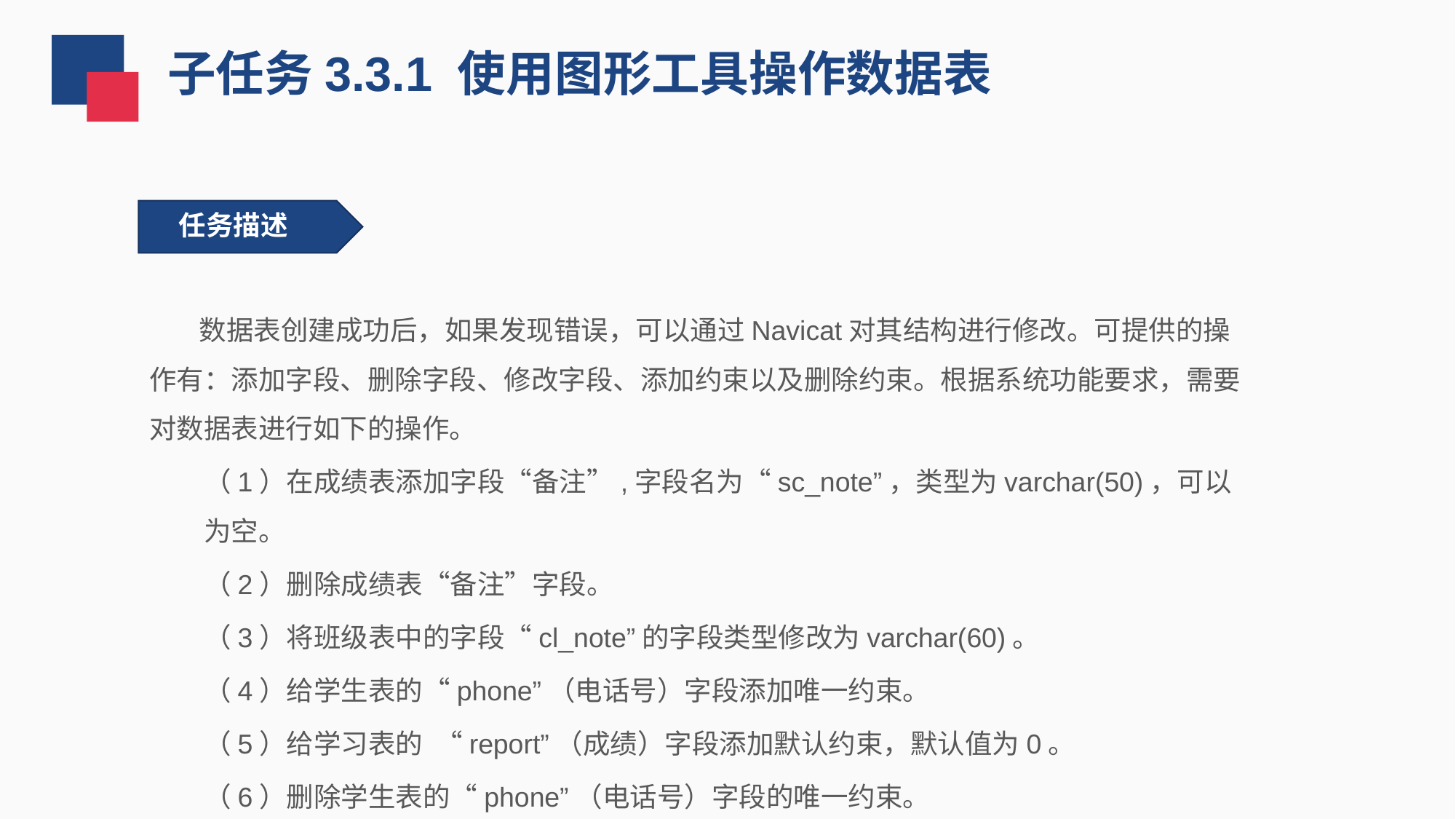

子任务3.3.1 使用图形工具操作数据表

任务描述
       数据表创建成功后，如果发现错误，可以通过Navicat对其结构进行修改。可提供的操作有：添加字段、删除字段、修改字段、添加约束以及删除约束。根据系统功能要求，需要对数据表进行如下的操作。
（1）在成绩表添加字段“备注”,字段名为“sc_note”，类型为varchar(50)，可以为空。
（2）删除成绩表“备注”字段。
（3）将班级表中的字段“cl_note”的字段类型修改为varchar(60)。
（4）给学生表的“phone”（电话号）字段添加唯一约束。
（5）给学习表的  “report”（成绩）字段添加默认约束，默认值为0。
（6）删除学生表的“phone”（电话号）字段的唯一约束。